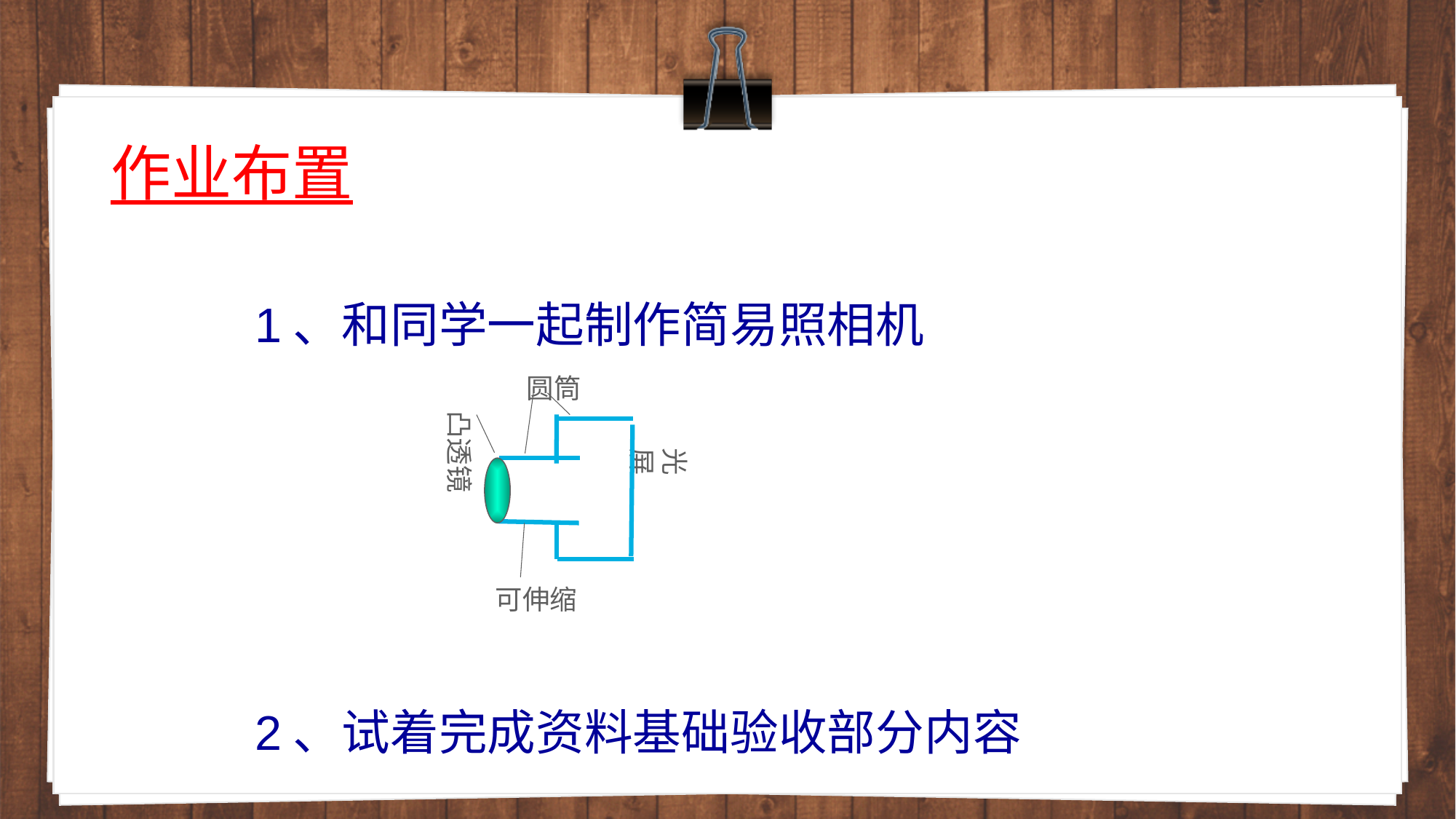

# 作业布置
1、和同学一起制作简易照相机

2、试着完成资料基础验收部分内容
圆筒
凸透镜
光     屏
可伸缩